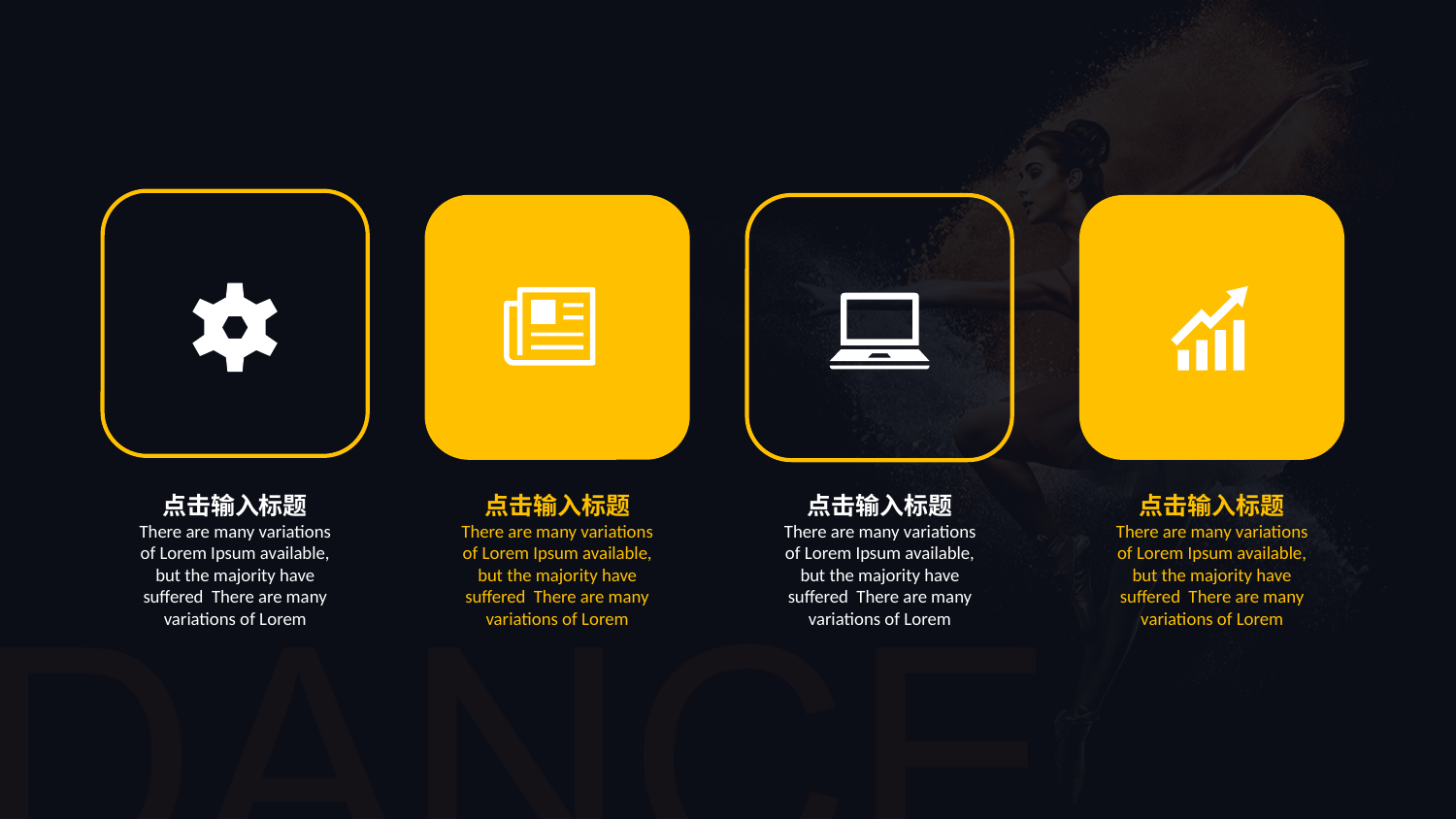

点击输入标题
There are many variations of Lorem Ipsum available, but the majority have suffered  There are many variations of Lorem

点击输入标题
There are many variations of Lorem Ipsum available, but the majority have suffered  There are many variations of Lorem

点击输入标题
There are many variations of Lorem Ipsum available, but the majority have suffered  There are many variations of Lorem
点击输入标题
There are many variations of Lorem Ipsum available, but the majority have suffered  There are many variations of Lorem